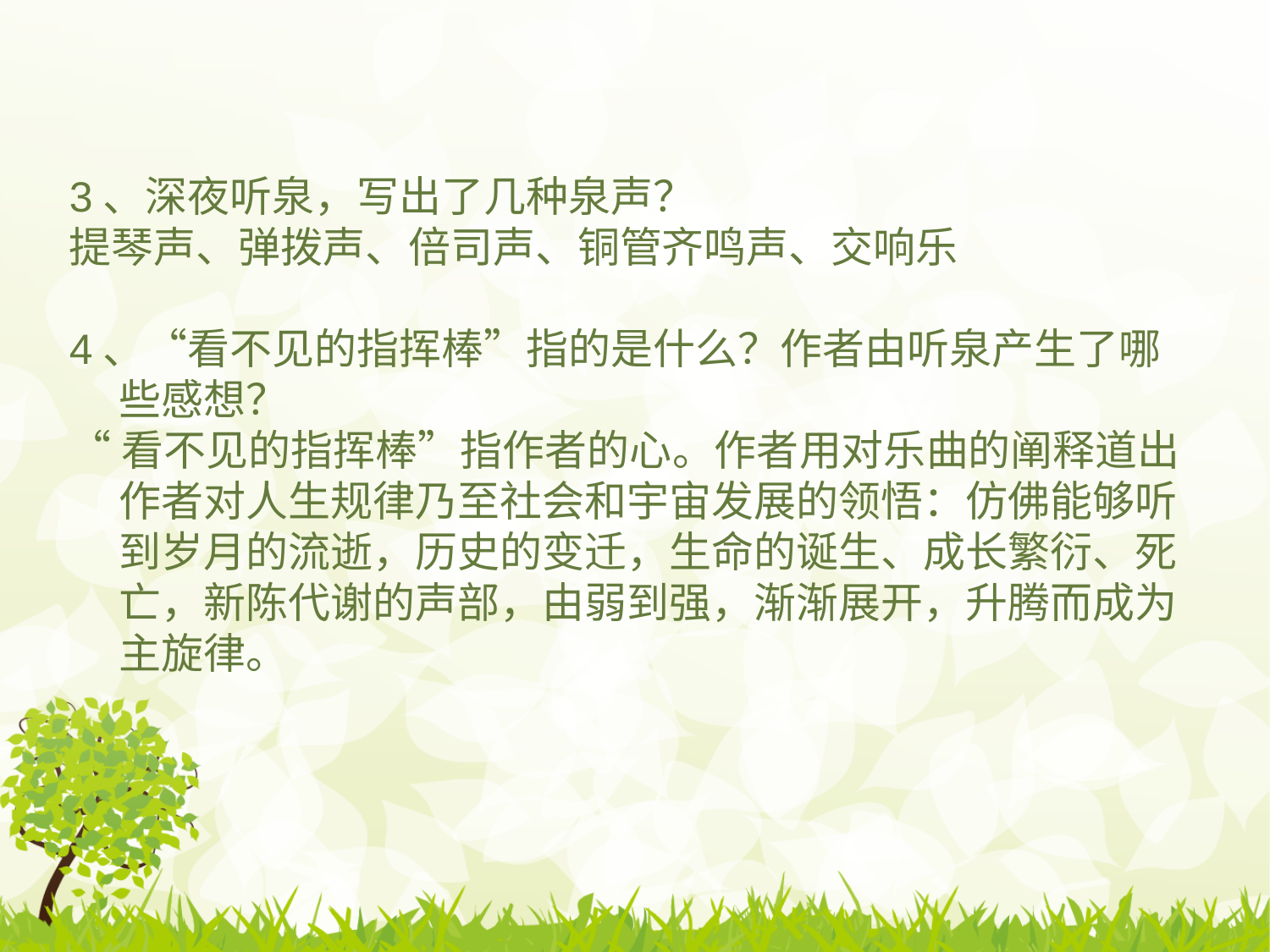

#
3、深夜听泉，写出了几种泉声？
提琴声、弹拨声、倍司声、铜管齐鸣声、交响乐

4、“看不见的指挥棒”指的是什么？作者由听泉产生了哪些感想？
“看不见的指挥棒”指作者的心。作者用对乐曲的阐释道出作者对人生规律乃至社会和宇宙发展的领悟：仿佛能够听到岁月的流逝，历史的变迁，生命的诞生、成长繁衍、死亡，新陈代谢的声部，由弱到强，渐渐展开，升腾而成为主旋律。